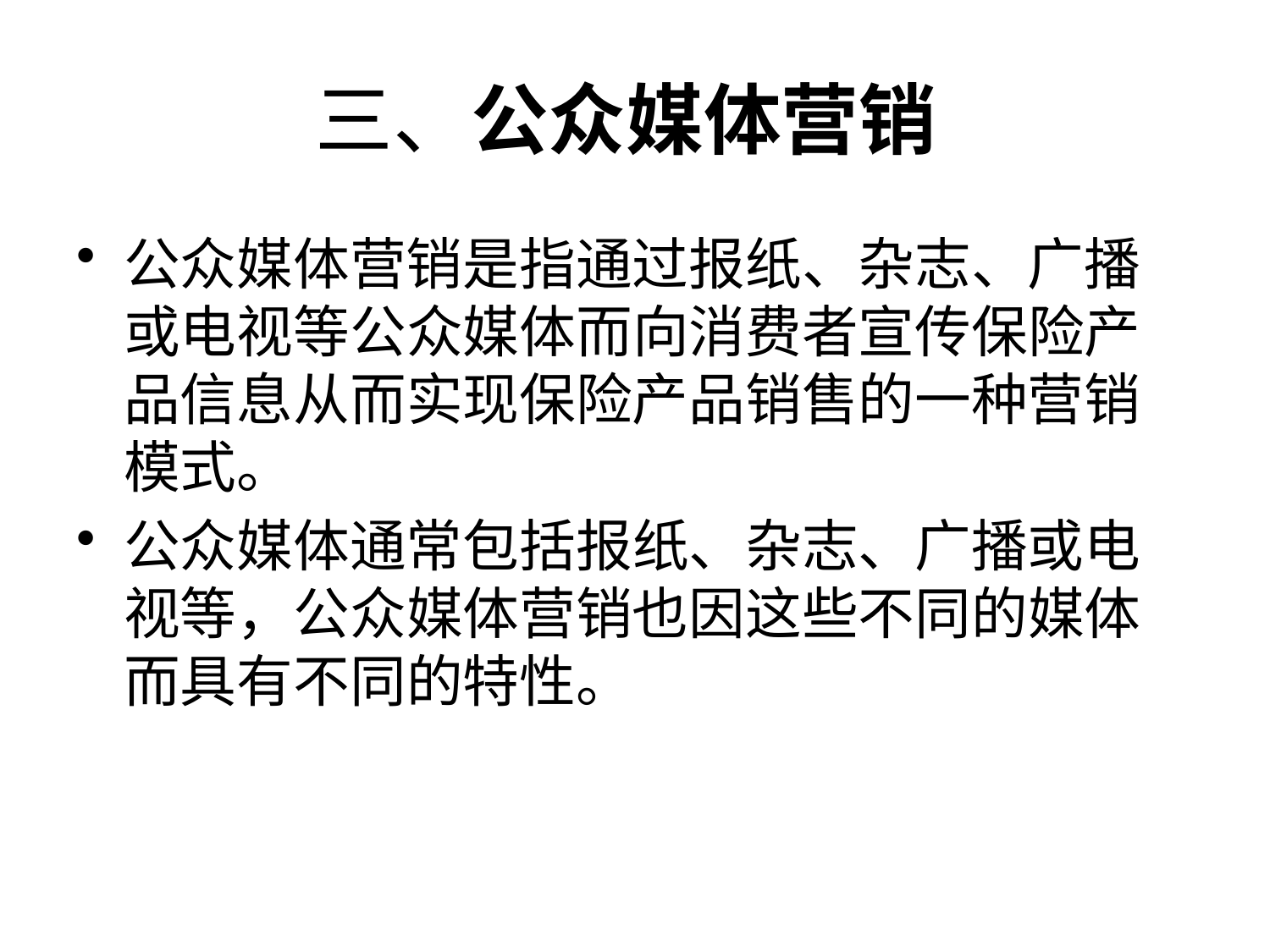

# 三、公众媒体营销
公众媒体营销是指通过报纸、杂志、广播或电视等公众媒体而向消费者宣传保险产品信息从而实现保险产品销售的一种营销模式。
公众媒体通常包括报纸、杂志、广播或电视等，公众媒体营销也因这些不同的媒体而具有不同的特性。